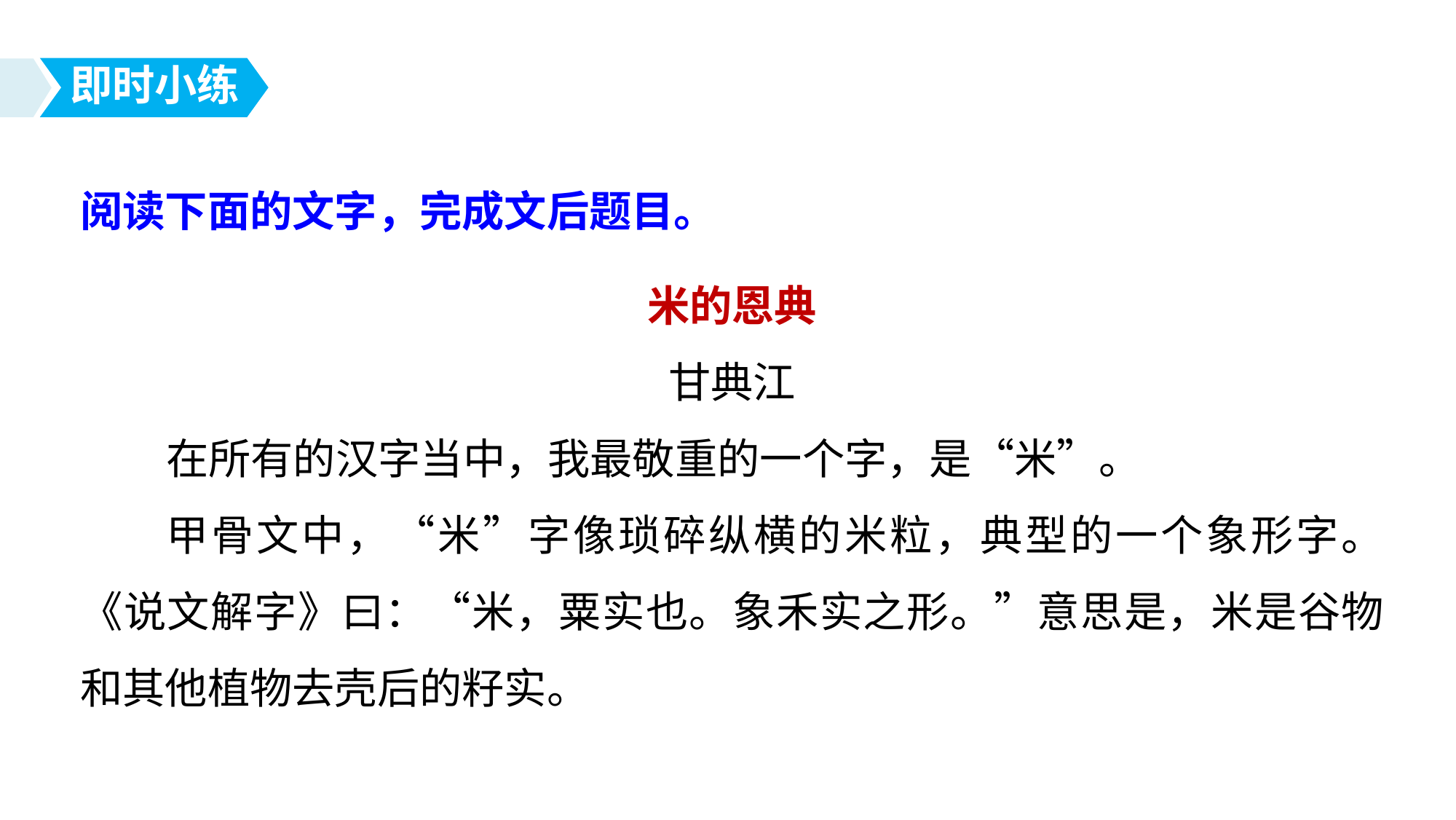

即时小练

阅读下面的文字，完成文后题目。
米的恩典
甘典江
在所有的汉字当中，我最敬重的一个字，是“米”。
甲骨文中，“米”字像琐碎纵横的米粒，典型的一个象形字。《说文解字》曰：“米，粟实也。象禾实之形。”意思是，米是谷物和其他植物去壳后的籽实。